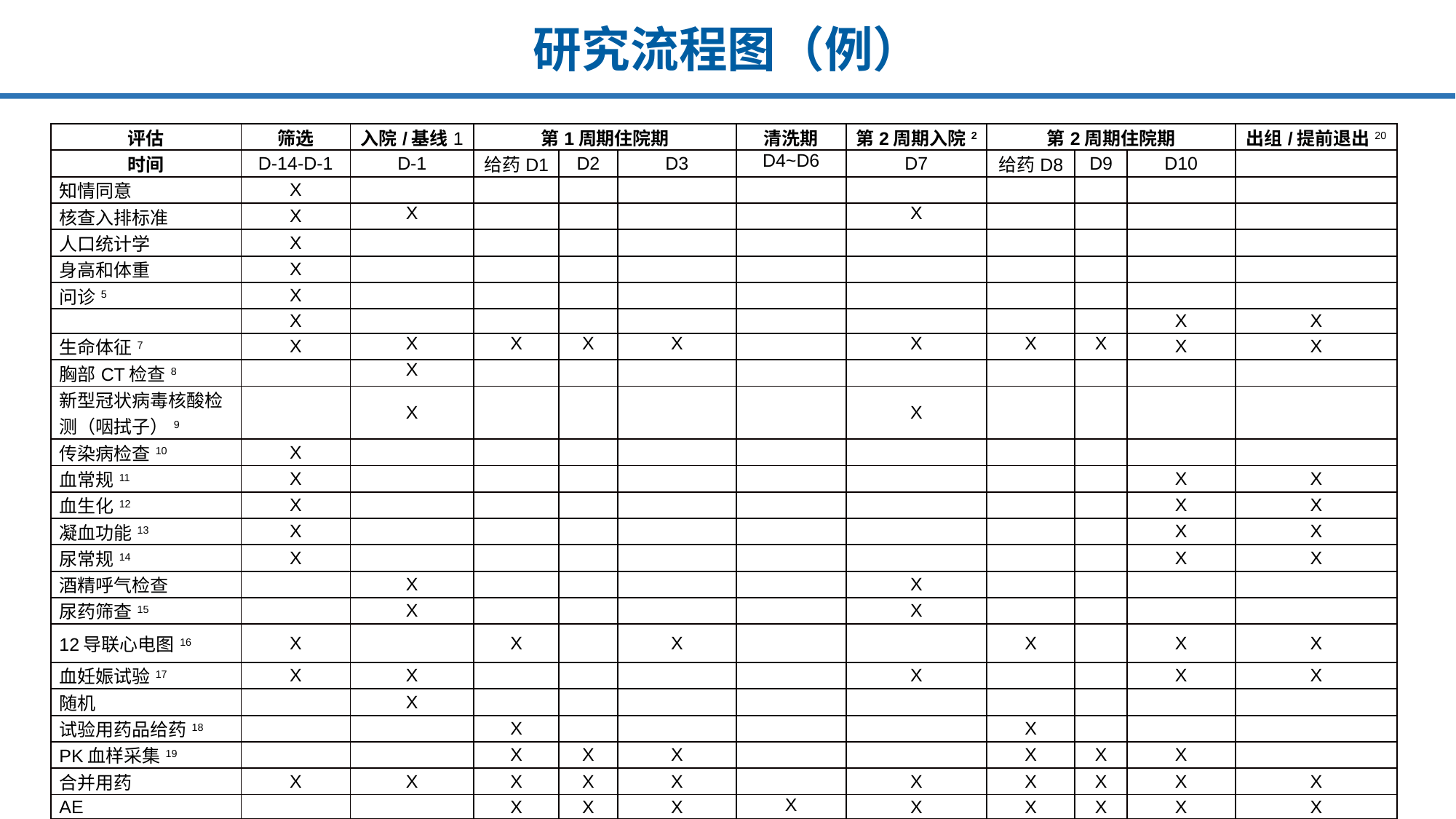

# 研究流程图（例）
| 评估 | 筛选 | 入院/基线1 | 第1周期住院期 |  |  | 清洗期 | 第2周期入院2 | 第2周期住院期 |  |  | 出组/提前退出20 |
| --- | --- | --- | --- | --- | --- | --- | --- | --- | --- | --- | --- |
| 时间 | D-14-D-1 | D-1 | 给药D1 | D2 | D3 | D4~D6 | D7 | 给药D8 | D9 | D10 |  |
| 知情同意 | X |  |  |  |  |  |  |  |  |  |  |
| 核查入排标准 | X | X |  |  |  |  | X |  |  |  |  |
| 人口统计学 | X |  |  |  |  |  |  |  |  |  |  |
| 身高和体重 | X |  |  |  |  |  |  |  |  |  |  |
| 问诊5 | X |  |  |  |  |  |  |  |  |  |  |
|  | X |  |  |  |  |  |  |  |  | X | X |
| 生命体征7 | X | X | X | X | X |  | X | X | X | X | X |
| 胸部CT检查8 |  | X |  |  |  |  |  |  |  |  |  |
| 新型冠状病毒核酸检测（咽拭子）9 |  | X |  |  |  |  | X |  |  |  |  |
| 传染病检查10 | X |  |  |  |  |  |  |  |  |  |  |
| 血常规11 | X |  |  |  |  |  |  |  |  | X | X |
| 血生化12 | X |  |  |  |  |  |  |  |  | X | X |
| 凝血功能13 | X |  |  |  |  |  |  |  |  | X | X |
| 尿常规14 | X |  |  |  |  |  |  |  |  | X | X |
| 酒精呼气检查 |  | X |  |  |  |  | X |  |  |  |  |
| 尿药筛查15 |  | X |  |  |  |  | X |  |  |  |  |
| 12导联心电图16 | X |  | X |  | X |  |  | X |  | X | X |
| 血妊娠试验17 | X | X |  |  |  |  | X |  |  | X | X |
| 随机 |  | X |  |  |  |  |  |  |  |  |  |
| 试验用药品给药18 |  |  | X |  |  |  |  | X |  |  |  |
| PK血样采集19 |  |  | X | X | X |  |  | X | X | X |  |
| 合并用药 | X | X | X | X | X |  | X | X | X | X | X |
| AE |  |  | X | X | X | X | X | X | X | X | X |
| 出院 |  |  |  |  | X |  |  |  |  | X | X |